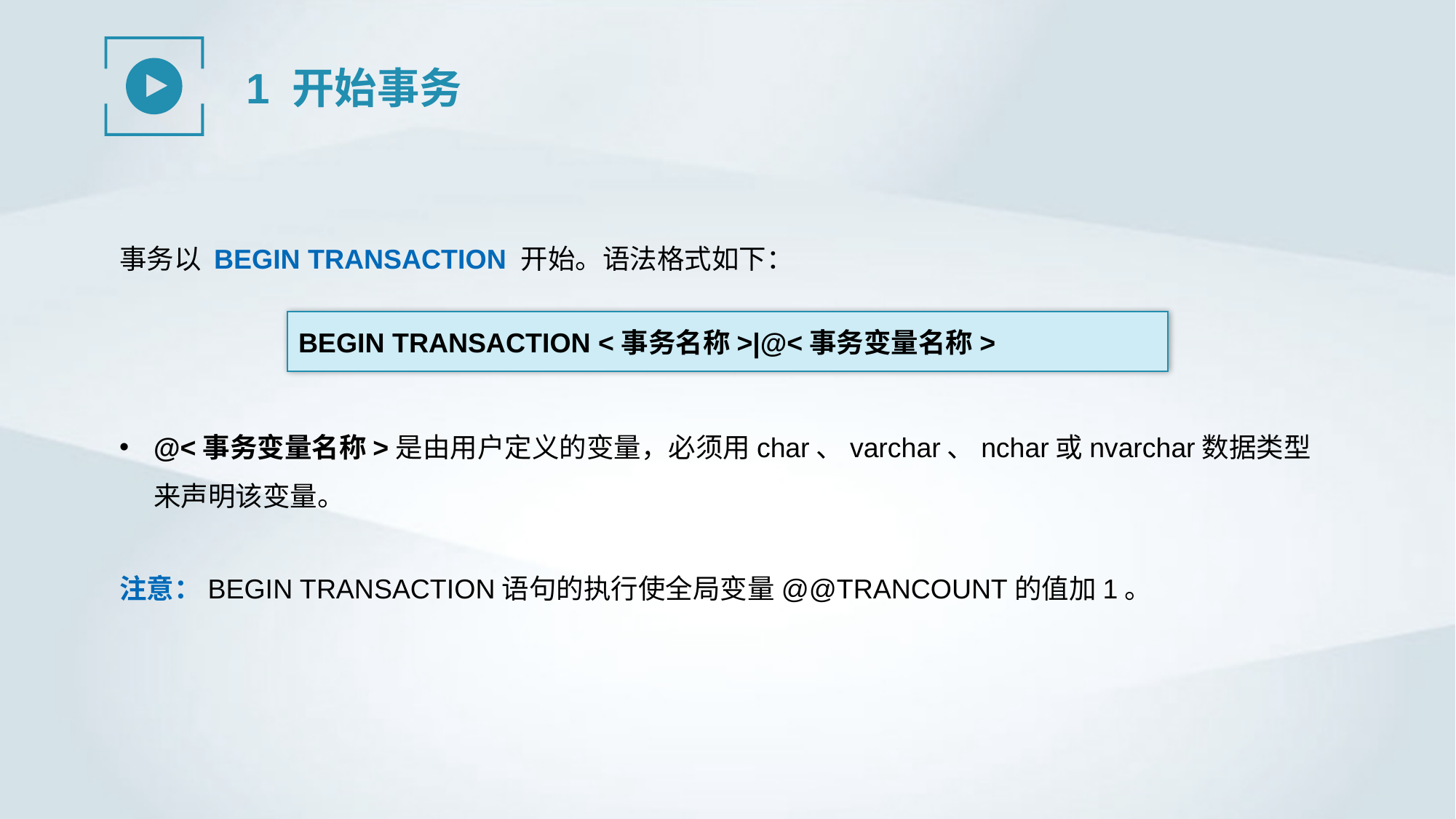

1 开始事务
事务以 BEGIN TRANSACTION 开始。语法格式如下：
BEGIN TRANSACTION <事务名称>|@<事务变量名称>
@<事务变量名称>是由用户定义的变量，必须用char、varchar、nchar或nvarchar数据类型来声明该变量。
注意：BEGIN TRANSACTION语句的执行使全局变量@@TRANCOUNT的值加1。